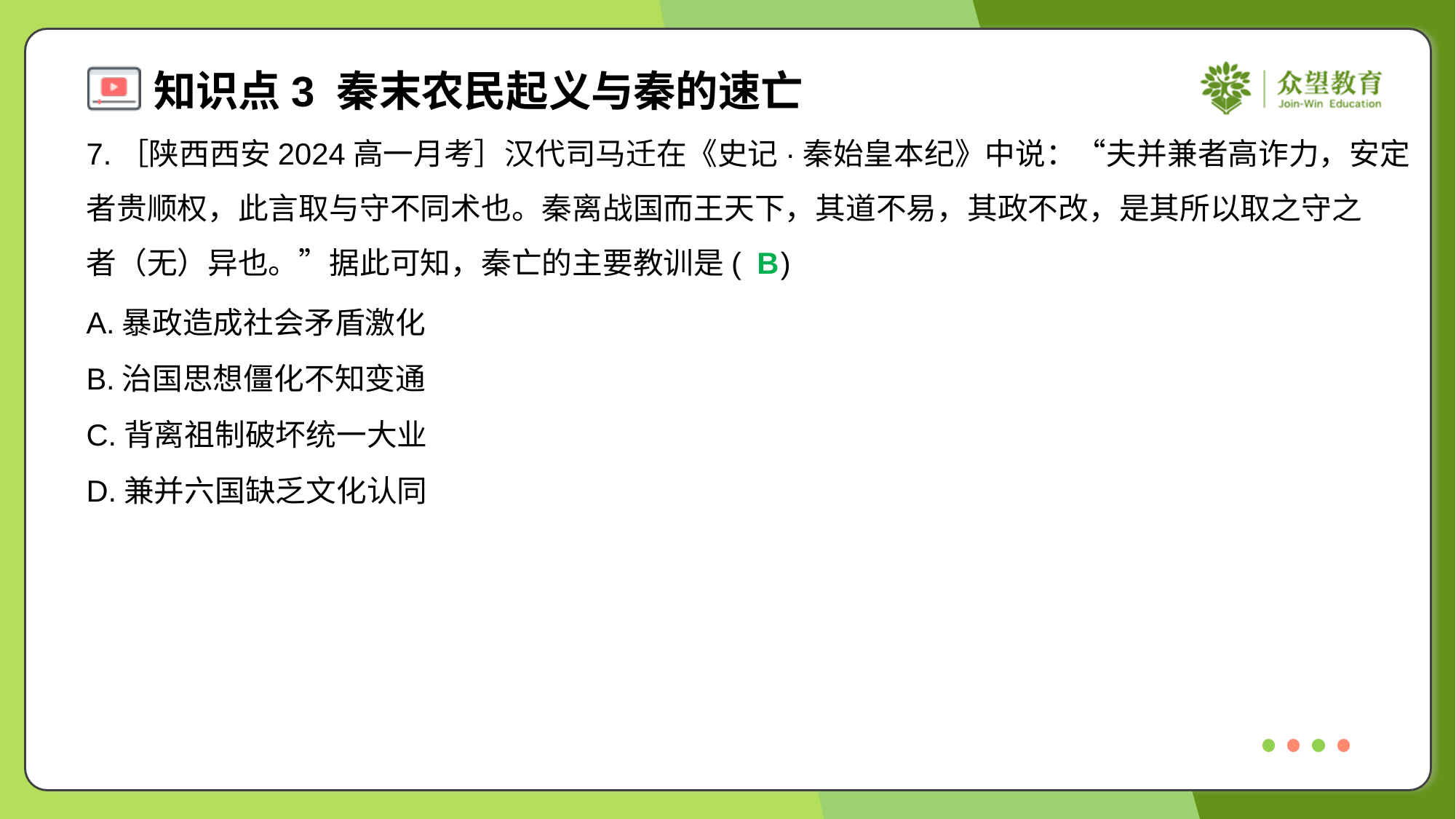

7.［陕西西安2024高一月考］汉代司马迁在《史记·秦始皇本纪》中说：“夫并兼者高诈力，安定
者贵顺权，此言取与守不同术也。秦离战国而王天下，其道不易，其政不改，是其所以取之守之
者（无）异也。”据此可知，秦亡的主要教训是(     )
B
A.暴政造成社会矛盾激化
B.治国思想僵化不知变通
C.背离祖制破坏统一大业
D.兼并六国缺乏文化认同